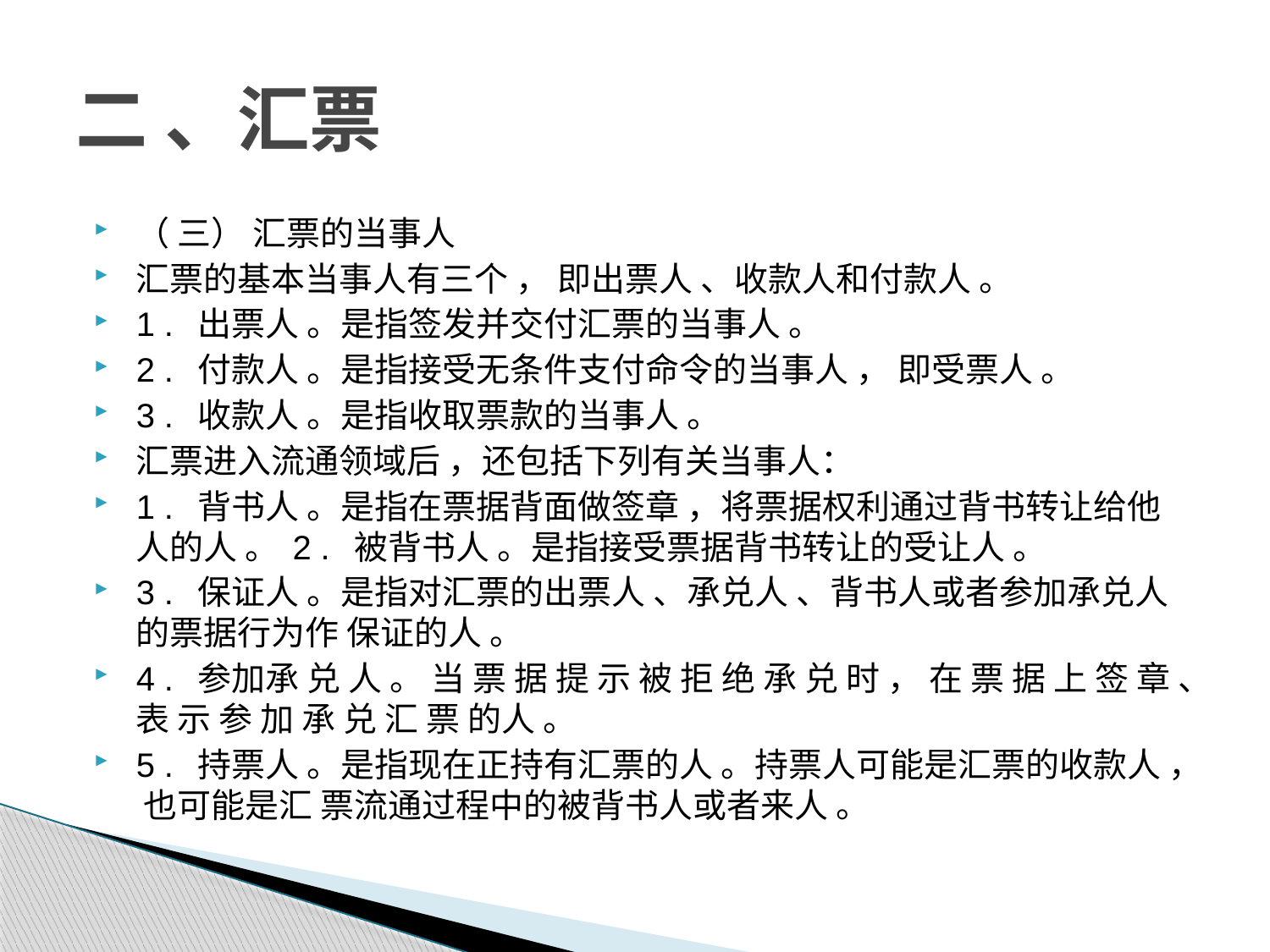

# 二 、汇票
（ 三） 汇票的当事人
汇票的基本当事人有三个 ， 即出票人 、收款人和付款人 。
1 .  出票人 。是指签发并交付汇票的当事人 。
2 .  付款人 。是指接受无条件支付命令的当事人 ， 即受票人 。
3 .  收款人 。是指收取票款的当事人 。
汇票进入流通领域后 ，还包括下列有关当事人：
1 .  背书人 。是指在票据背面做签章 ，将票据权利通过背书转让给他人的人 。 2 .  被背书人 。是指接受票据背书转让的受让人 。
3 .  保证人 。是指对汇票的出票人 、承兑人 、背书人或者参加承兑人的票据行为作 保证的人 。
4 .  参加承 兑 人 。 当 票 据 提 示 被 拒 绝 承 兑 时 ， 在 票 据 上 签 章 、表 示 参 加 承 兑 汇 票 的人 。
5 .  持票人 。是指现在正持有汇票的人 。持票人可能是汇票的收款人 ， 也可能是汇 票流通过程中的被背书人或者来人 。